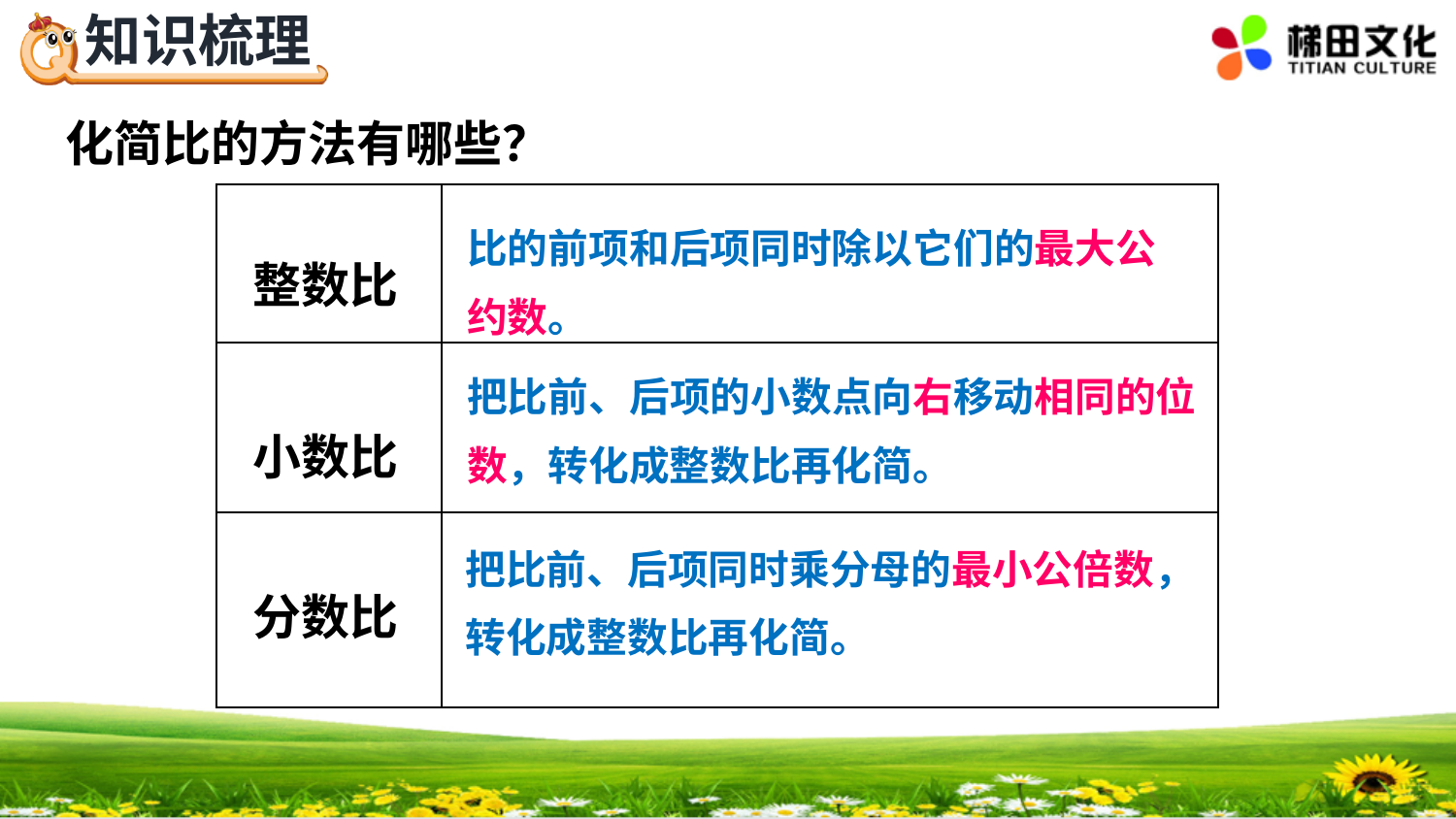

化简比的方法有哪些？
|  |  |
| --- | --- |
|  |  |
|  |  |
比的前项和后项同时除以它们的最大公约数。
整数比
把比前、后项的小数点向右移动相同的位数，转化成整数比再化简。
小数比
把比前、后项同时乘分母的最小公倍数，转化成整数比再化简。
分数比